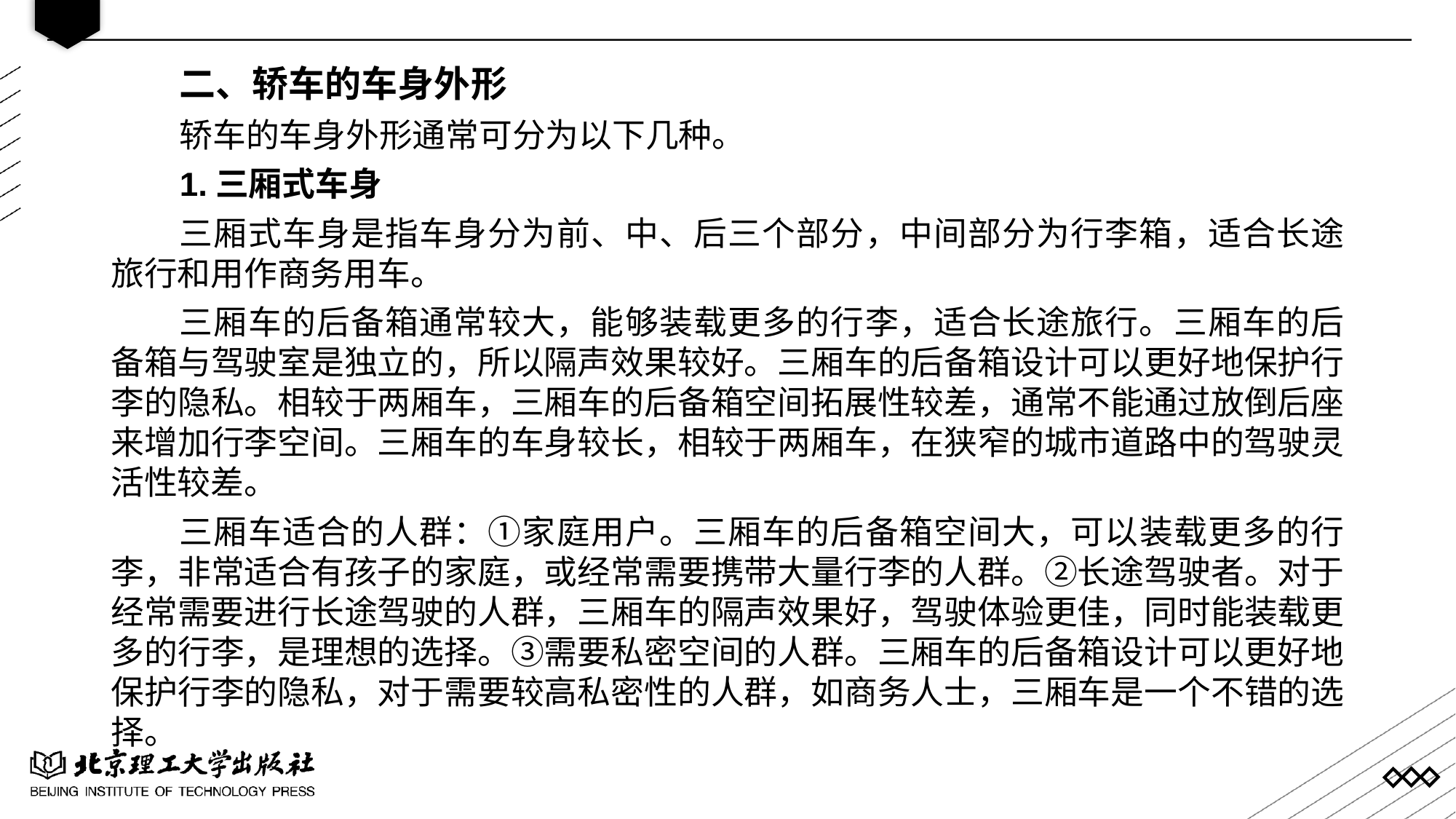

二、轿车的车身外形
轿车的车身外形通常可分为以下几种。
1.三厢式车身
三厢式车身是指车身分为前、中、后三个部分，中间部分为行李箱，适合长途旅行和用作商务用车。
三厢车的后备箱通常较大，能够装载更多的行李，适合长途旅行。三厢车的后备箱与驾驶室是独立的，所以隔声效果较好。三厢车的后备箱设计可以更好地保护行李的隐私。相较于两厢车，三厢车的后备箱空间拓展性较差，通常不能通过放倒后座来增加行李空间。三厢车的车身较长，相较于两厢车，在狭窄的城市道路中的驾驶灵活性较差。
三厢车适合的人群：①家庭用户。三厢车的后备箱空间大，可以装载更多的行李，非常适合有孩子的家庭，或经常需要携带大量行李的人群。②长途驾驶者。对于经常需要进行长途驾驶的人群，三厢车的隔声效果好，驾驶体验更佳，同时能装载更多的行李，是理想的选择。③需要私密空间的人群。三厢车的后备箱设计可以更好地保护行李的隐私，对于需要较高私密性的人群，如商务人士，三厢车是一个不错的选择。